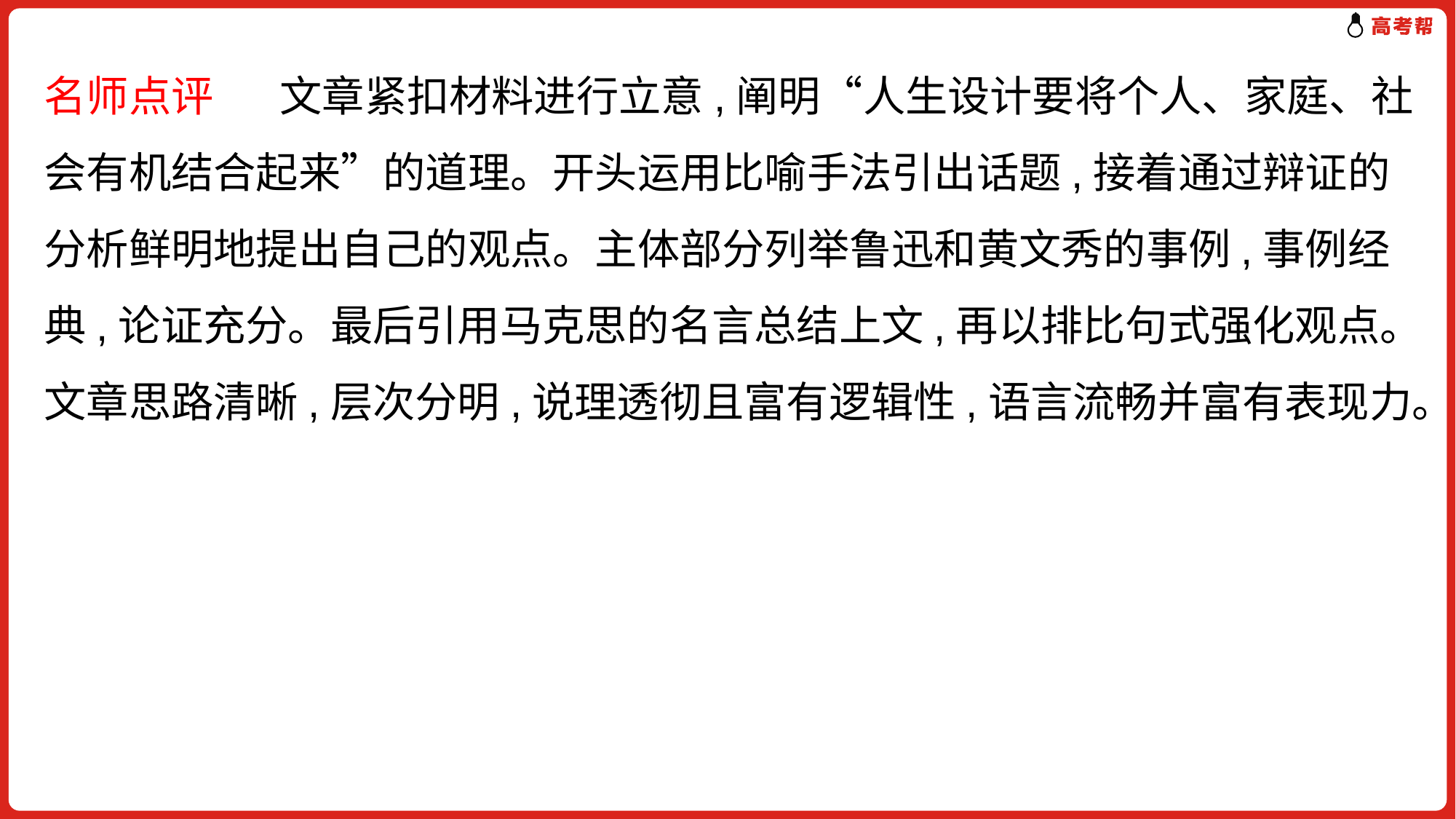

名师点评       文章紧扣材料进行立意,阐明“人生设计要将个人、家庭、社会有机结合起来”的道理。开头运用比喻手法引出话题,接着通过辩证的分析鲜明地提出自己的观点。主体部分列举鲁迅和黄文秀的事例,事例经典,论证充分。最后引用马克思的名言总结上文,再以排比句式强化观点。文章思路清晰,层次分明,说理透彻且富有逻辑性,语言流畅并富有表现力。